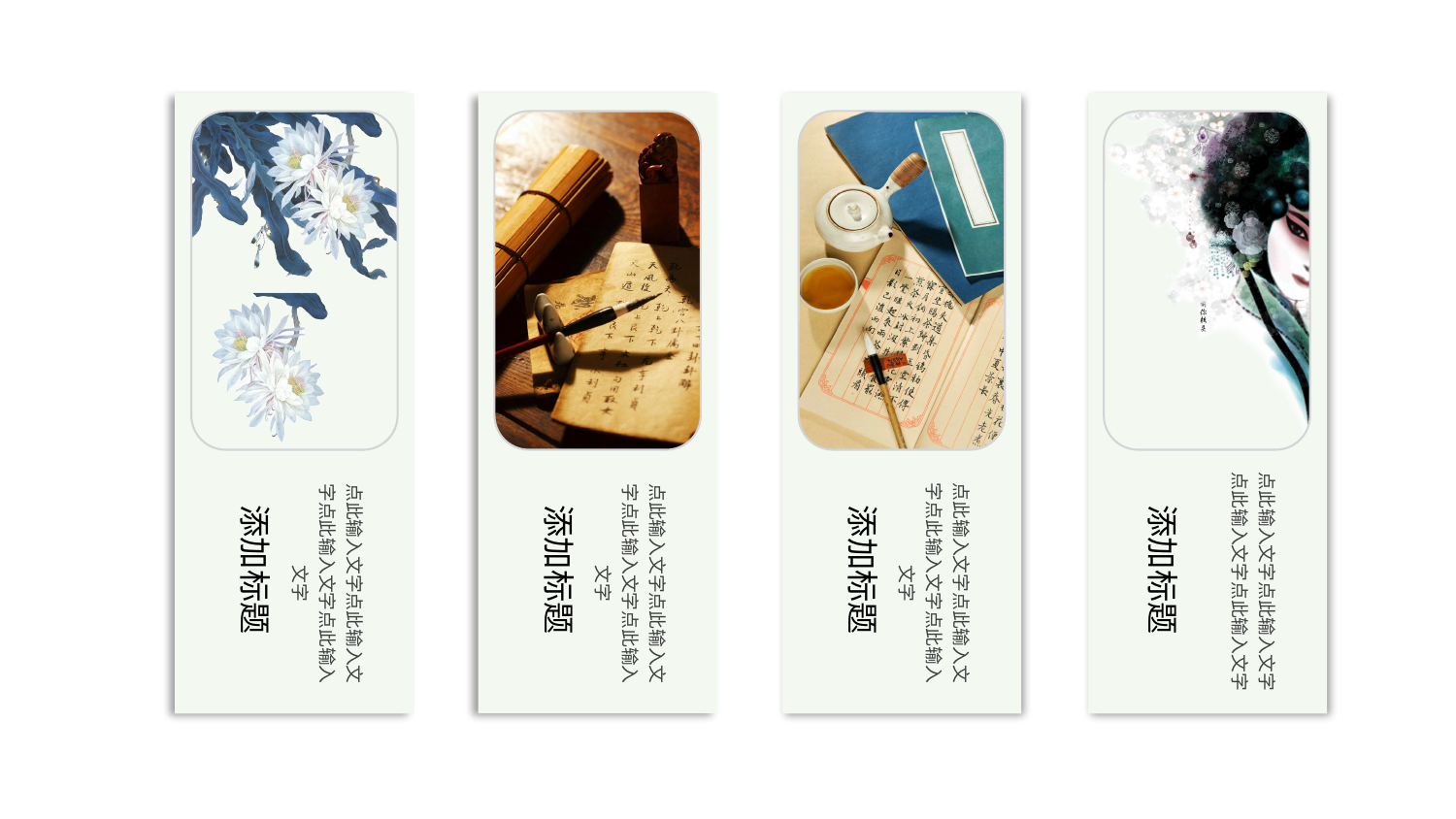

点此输入文字点此输入文字点此输入文字点此输入文字
点此输入文字点此输入文字点此输入文字点此输入文字
点此输入文字点此输入文字点此输入文字点此输入文字
点此输入文字点此输入文字点此输入文字点此输入文字
添加标题
添加标题
添加标题
添加标题